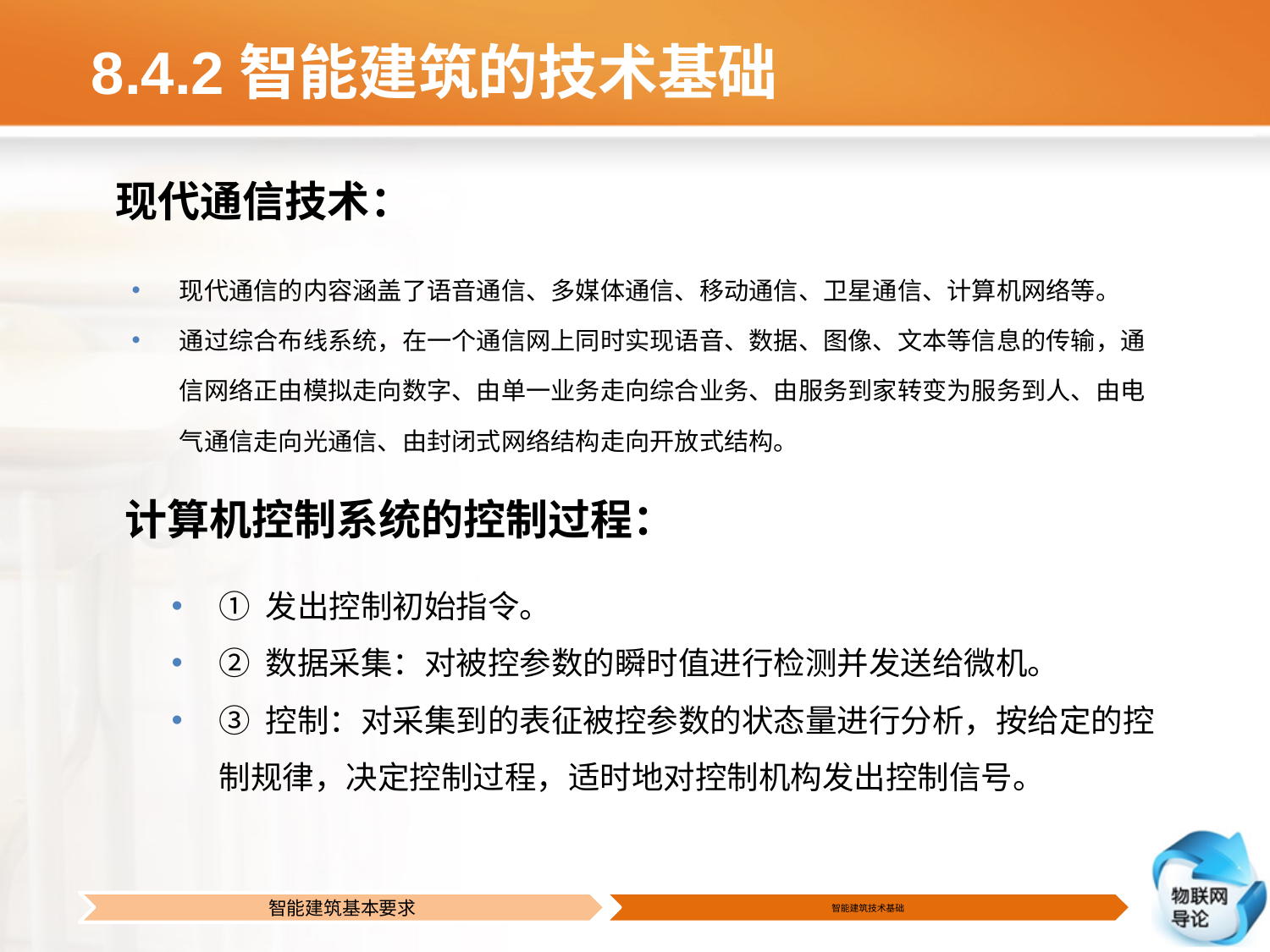

# 8.4.2智能建筑的技术基础
现代通信技术：
现代通信的内容涵盖了语音通信、多媒体通信、移动通信、卫星通信、计算机网络等。
通过综合布线系统，在一个通信网上同时实现语音、数据、图像、文本等信息的传输，通信网络正由模拟走向数字、由单一业务走向综合业务、由服务到家转变为服务到人、由电气通信走向光通信、由封闭式网络结构走向开放式结构。
 计算机控制系统的控制过程：
① 发出控制初始指令。
② 数据采集：对被控参数的瞬时值进行检测并发送给微机。
③ 控制：对采集到的表征被控参数的状态量进行分析，按给定的控制规律，决定控制过程，适时地对控制机构发出控制信号。
智能建筑基本要求
智能建筑技术基础